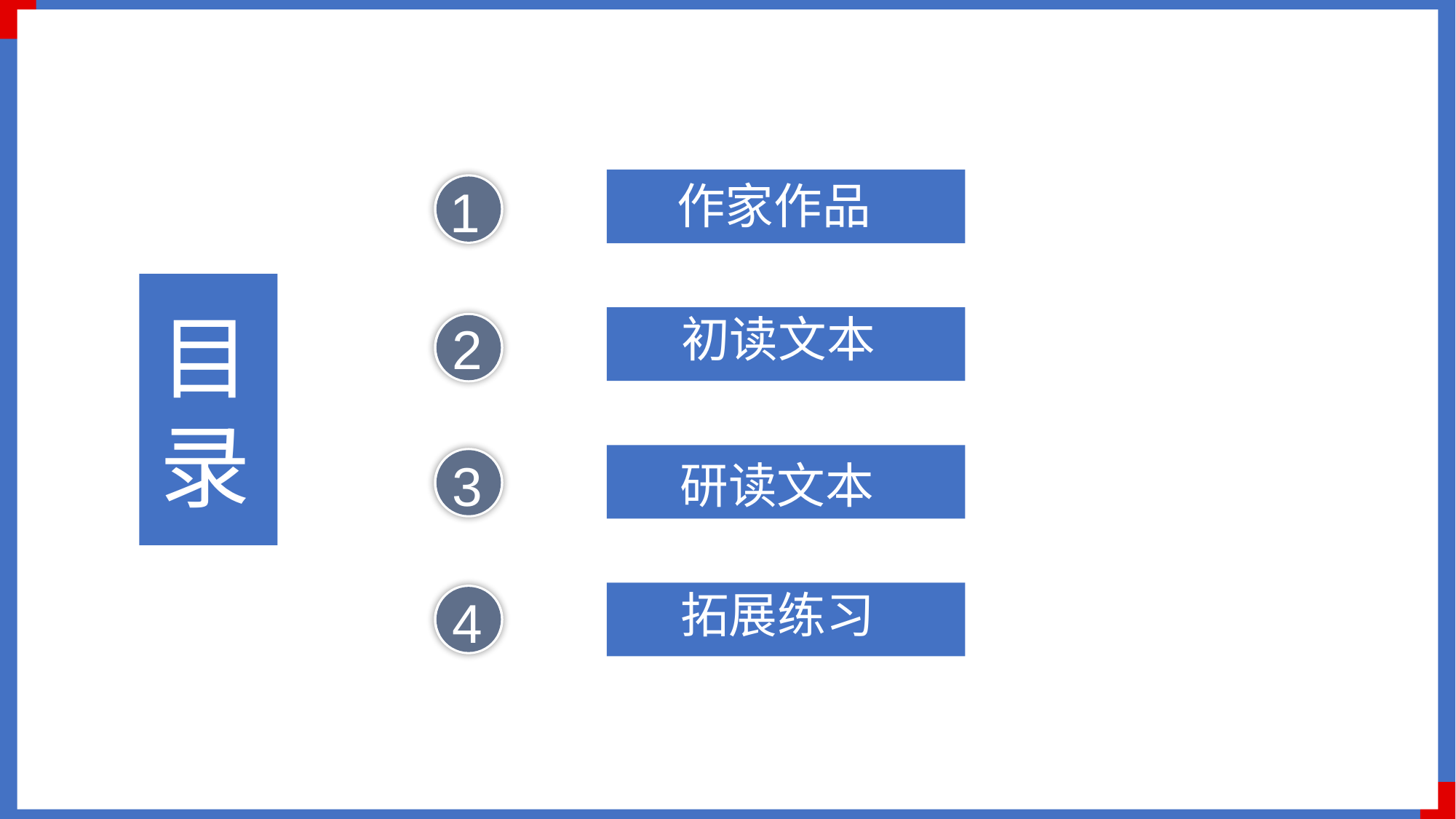

作家作品
1

目
录
初读文本

2

3

研读文本
拓展练习

4